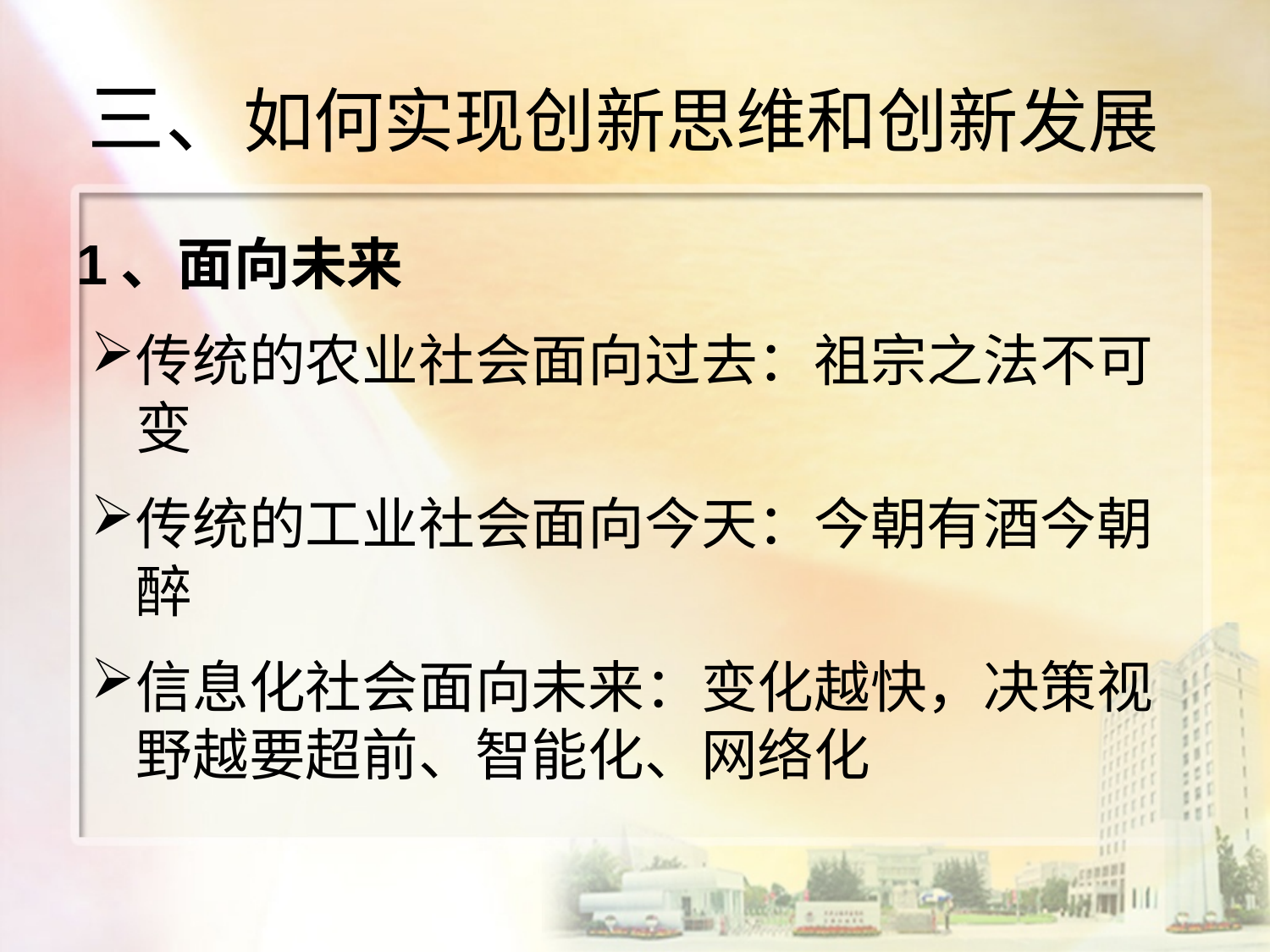

1、面向未来
传统的农业社会面向过去：祖宗之法不可变
传统的工业社会面向今天：今朝有酒今朝醉
信息化社会面向未来：变化越快，决策视野越要超前、智能化、网络化
三、如何实现创新思维和创新发展